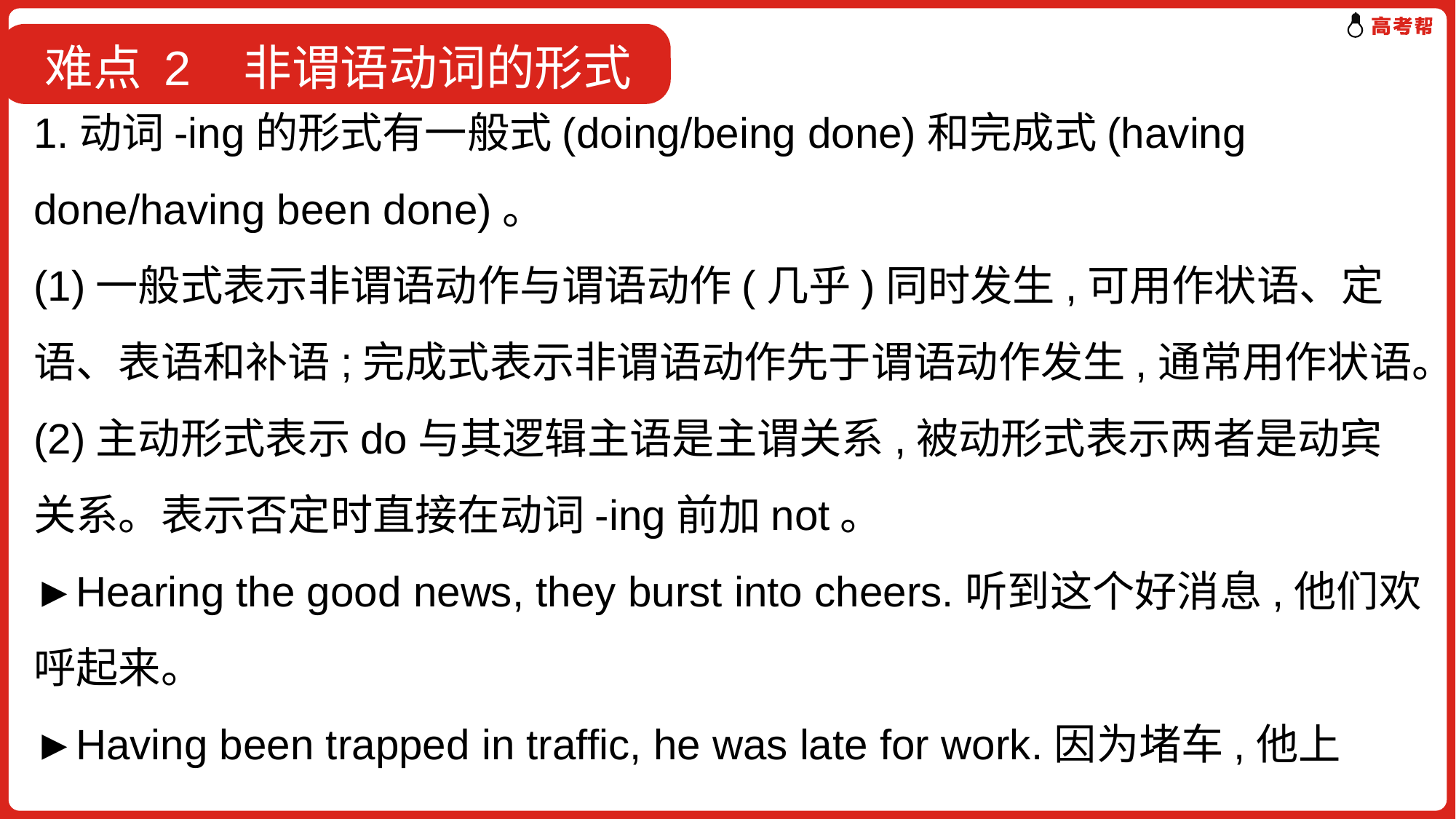

难点 2   非谓语动词的形式

1.动词-ing的形式有一般式(doing/being done)和完成式(having done/having been done)。
(1)一般式表示非谓语动作与谓语动作(几乎)同时发生,可用作状语、定语、表语和补语;完成式表示非谓语动作先于谓语动作发生,通常用作状语。
(2)主动形式表示do与其逻辑主语是主谓关系,被动形式表示两者是动宾关系。表示否定时直接在动词-ing前加not。
►Hearing the good news, they burst into cheers.听到这个好消息,他们欢呼起来。
►Having been trapped in traffic, he was late for work.因为堵车,他上